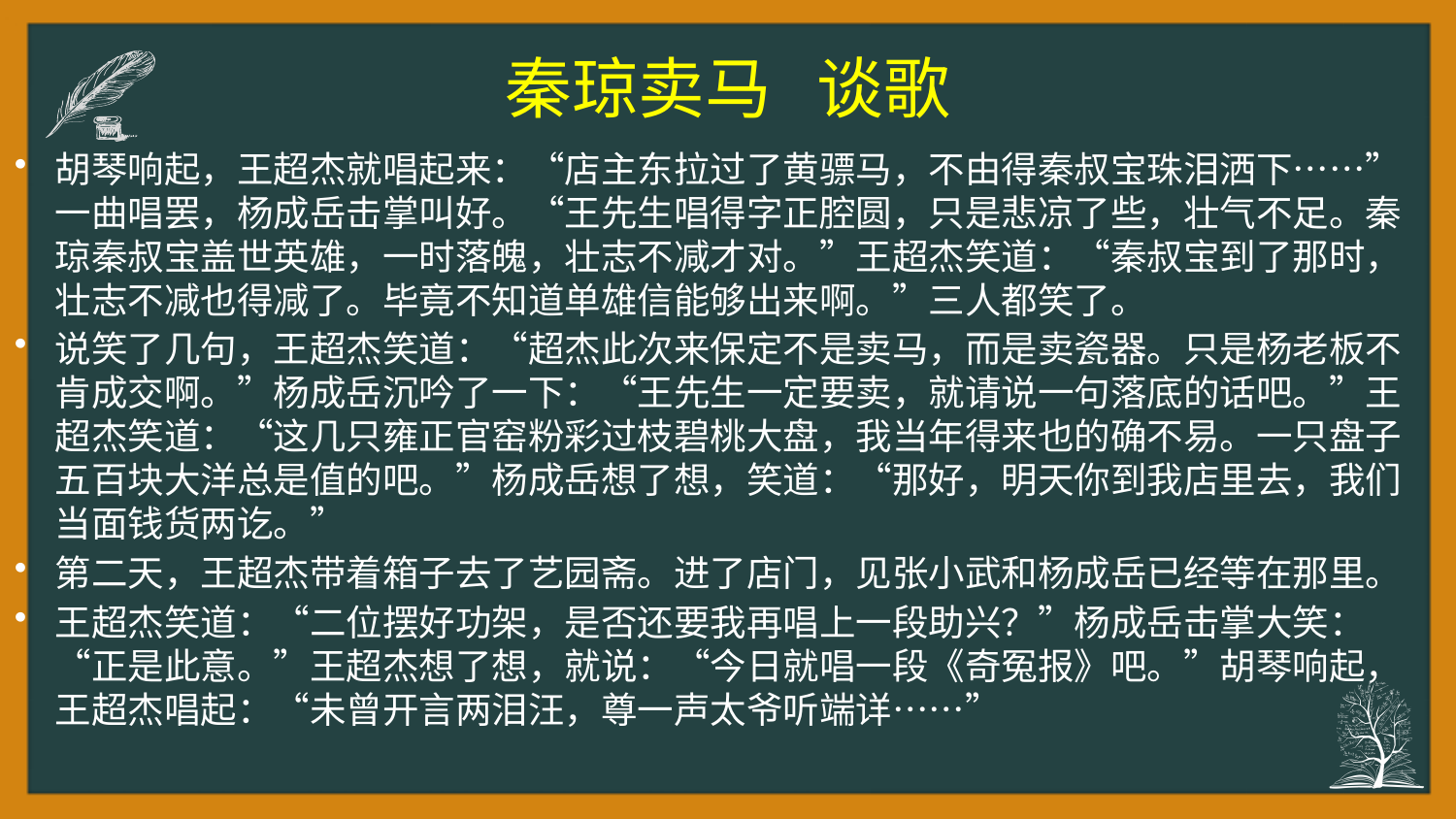

# 秦琼卖马   谈歌
胡琴响起，王超杰就唱起来：“店主东拉过了黄骠马，不由得秦叔宝珠泪洒下……”一曲唱罢，杨成岳击掌叫好。“王先生唱得字正腔圆，只是悲凉了些，壮气不足。秦琼秦叔宝盖世英雄，一时落魄，壮志不减才对。”王超杰笑道：“秦叔宝到了那时，壮志不减也得减了。毕竟不知道单雄信能够出来啊。”三人都笑了。
说笑了几句，王超杰笑道：“超杰此次来保定不是卖马，而是卖瓷器。只是杨老板不肯成交啊。”杨成岳沉吟了一下：“王先生一定要卖，就请说一句落底的话吧。”王超杰笑道：“这几只雍正官窑粉彩过枝碧桃大盘，我当年得来也的确不易。一只盘子五百块大洋总是值的吧。”杨成岳想了想，笑道：“那好，明天你到我店里去，我们当面钱货两讫。”
第二天，王超杰带着箱子去了艺园斋。进了店门，见张小武和杨成岳已经等在那里。
王超杰笑道：“二位摆好功架，是否还要我再唱上一段助兴？”杨成岳击掌大笑：“正是此意。”王超杰想了想，就说：“今日就唱一段《奇冤报》吧。”胡琴响起，王超杰唱起：“未曾开言两泪汪，尊一声太爷听端详……”